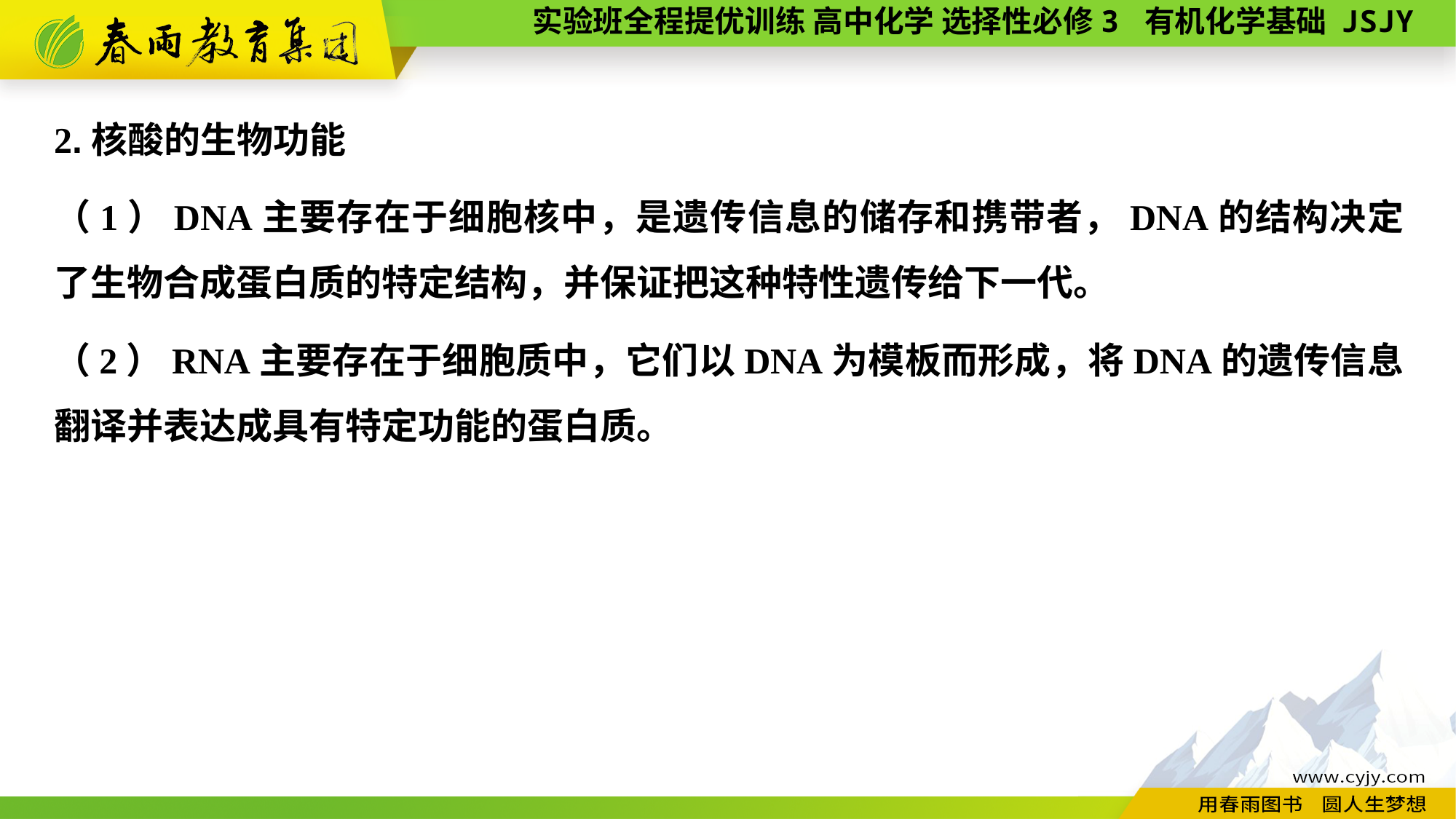

2.核酸的生物功能
（1）DNA主要存在于细胞核中，是遗传信息的储存和携带者，DNA的结构决定了生物合成蛋白质的特定结构，并保证把这种特性遗传给下一代。
（2）RNA主要存在于细胞质中，它们以DNA为模板而形成，将DNA的遗传信息翻译并表达成具有特定功能的蛋白质。